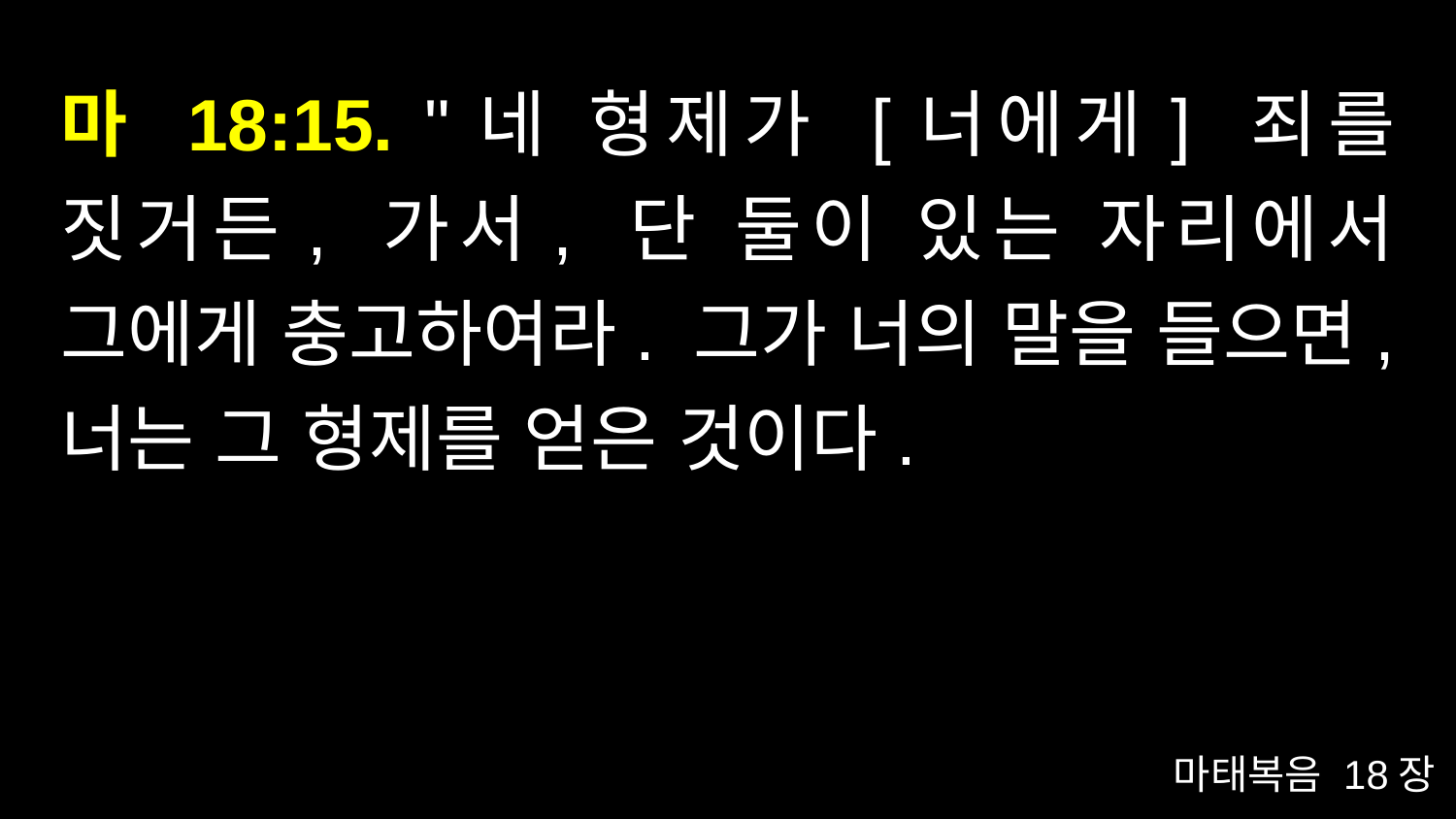

# 마 18:15. "네 형제가 [너에게] 죄를 짓거든, 가서, 단 둘이 있는 자리에서 그에게 충고하여라. 그가 너의 말을 들으면, 너는 그 형제를 얻은 것이다.
마태복음 18장